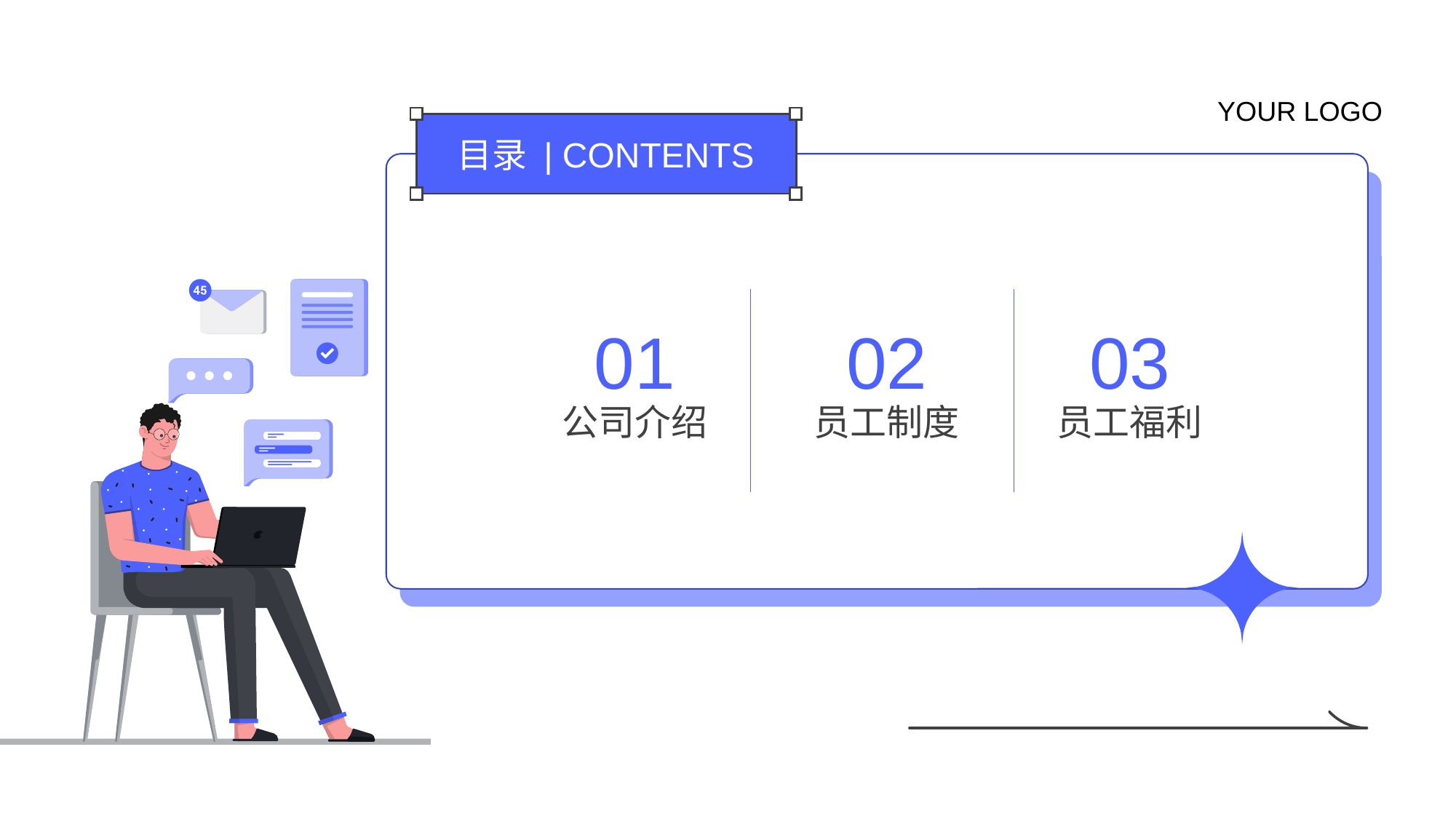

YOUR LOGO

目录 | CONTENTS

01
02
03
公司介绍
员工制度
员工福利